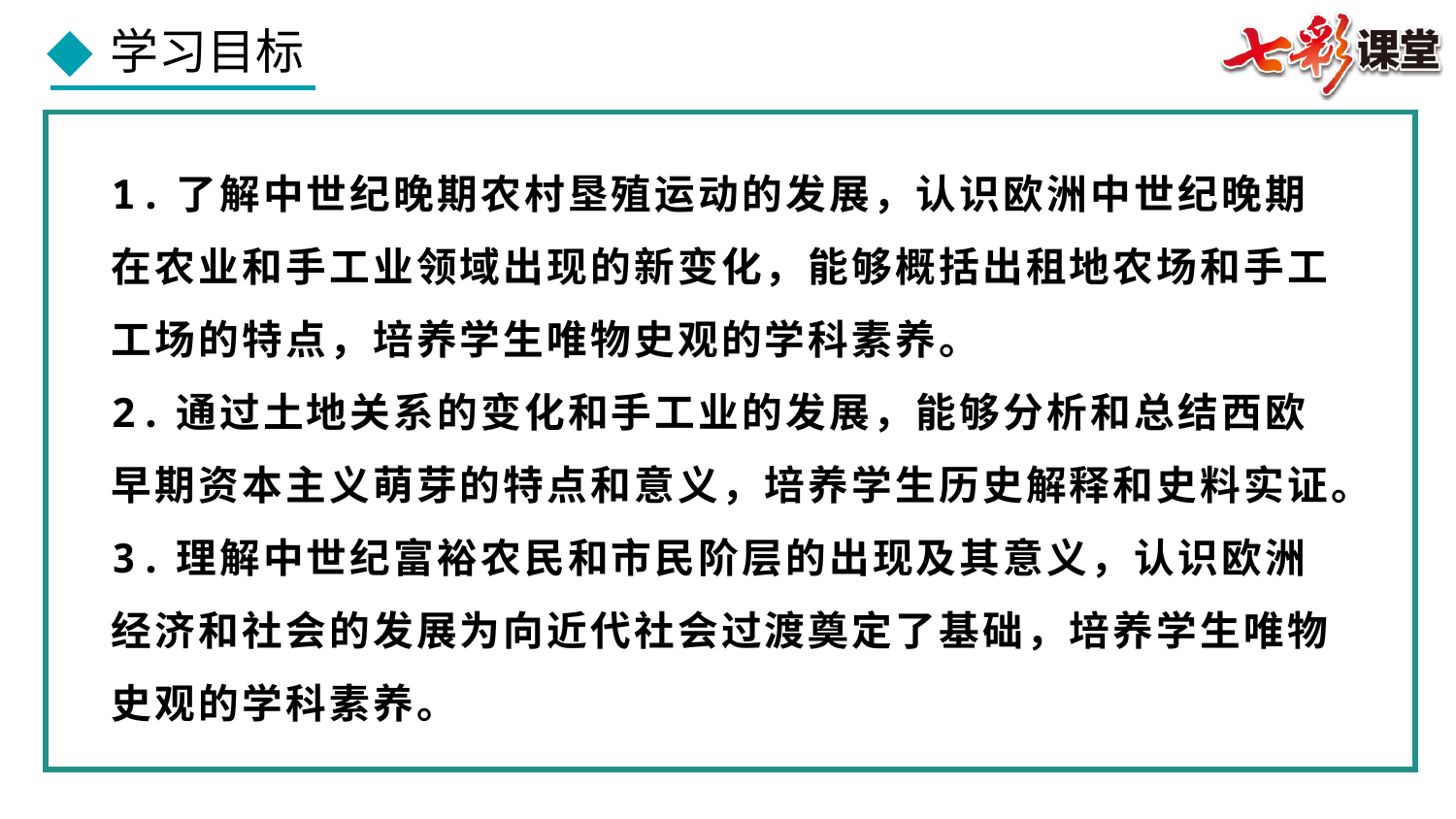

1.了解中世纪晚期农村垦殖运动的发展，认识欧洲中世纪晚期在农业和手工业领域出现的新变化，能够概括出租地农场和手工工场的特点，培养学生唯物史观的学科素养。
2.通过土地关系的变化和手工业的发展，能够分析和总结西欧早期资本主义萌芽的特点和意义，培养学生历史解释和史料实证。
3.理解中世纪富裕农民和市民阶层的出现及其意义，认识欧洲经济和社会的发展为向近代社会过渡奠定了基础，培养学生唯物史观的学科素养。